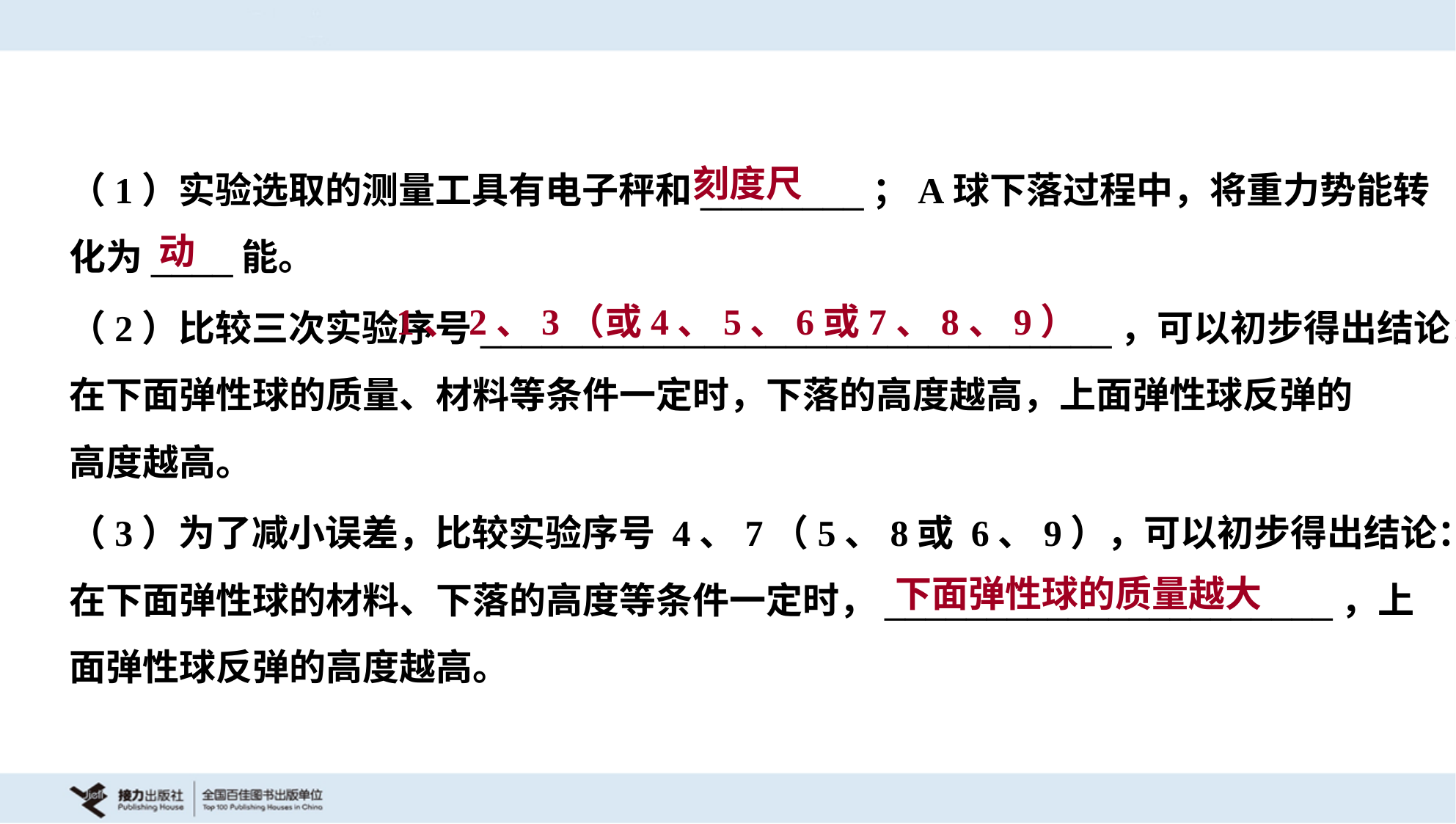

刻度尺
（1）实验选取的测量工具有电子秤和________；A球下落过程中，将重力势能转
化为____能。
动
1、2、3（或4、5、6或7、8、9）
（2）比较三次实验序号_______________________________，可以初步得出结论：
在下面弹性球的质量、材料等条件一定时，下落的高度越高，上面弹性球反弹的
高度越高。
（3）为了减小误差，比较实验序号 4、7（5、8或 6、9），可以初步得出结论：
在下面弹性球的材料、下落的高度等条件一定时，______________________，上
面弹性球反弹的高度越高。
下面弹性球的质量越大